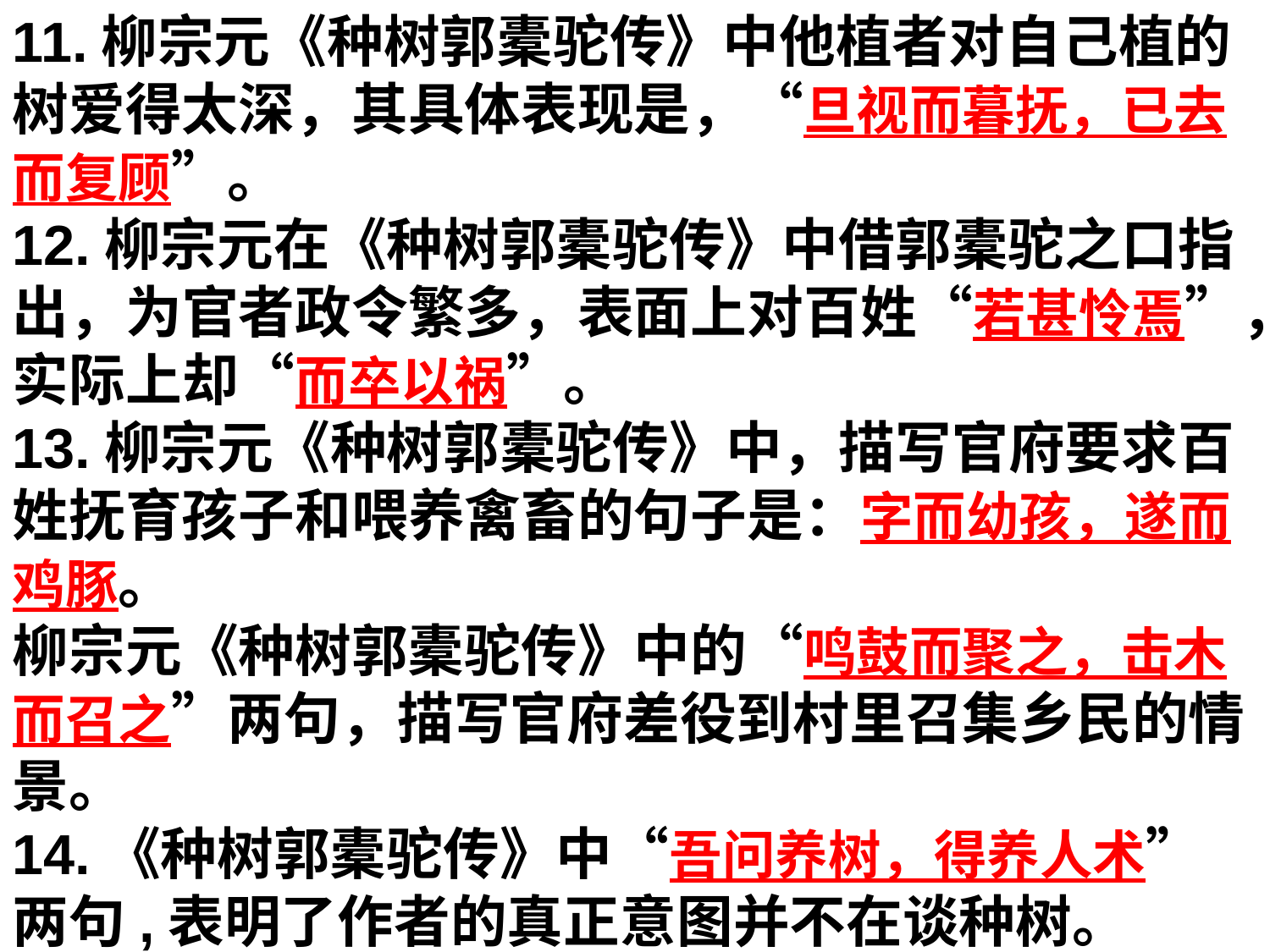

11.柳宗元《种树郭橐驼传》中他植者对自己植的树爱得太深，其具体表现是，“旦视而暮抚，已去而复顾”。
12.柳宗元在《种树郭橐驼传》中借郭橐驼之口指出，为官者政令繁多，表面上对百姓“若甚怜焉”，实际上却“而卒以祸”。
13.柳宗元《种树郭橐驼传》中，描写官府要求百姓抚育孩子和喂养禽畜的句子是：字而幼孩，遂而鸡豚。
柳宗元《种树郭橐驼传》中的“鸣鼓而聚之，击木而召之”两句，描写官府差役到村里召集乡民的情景。
14.《种树郭橐驼传》中“吾问养树，得养人术”两句,表明了作者的真正意图并不在谈种树。